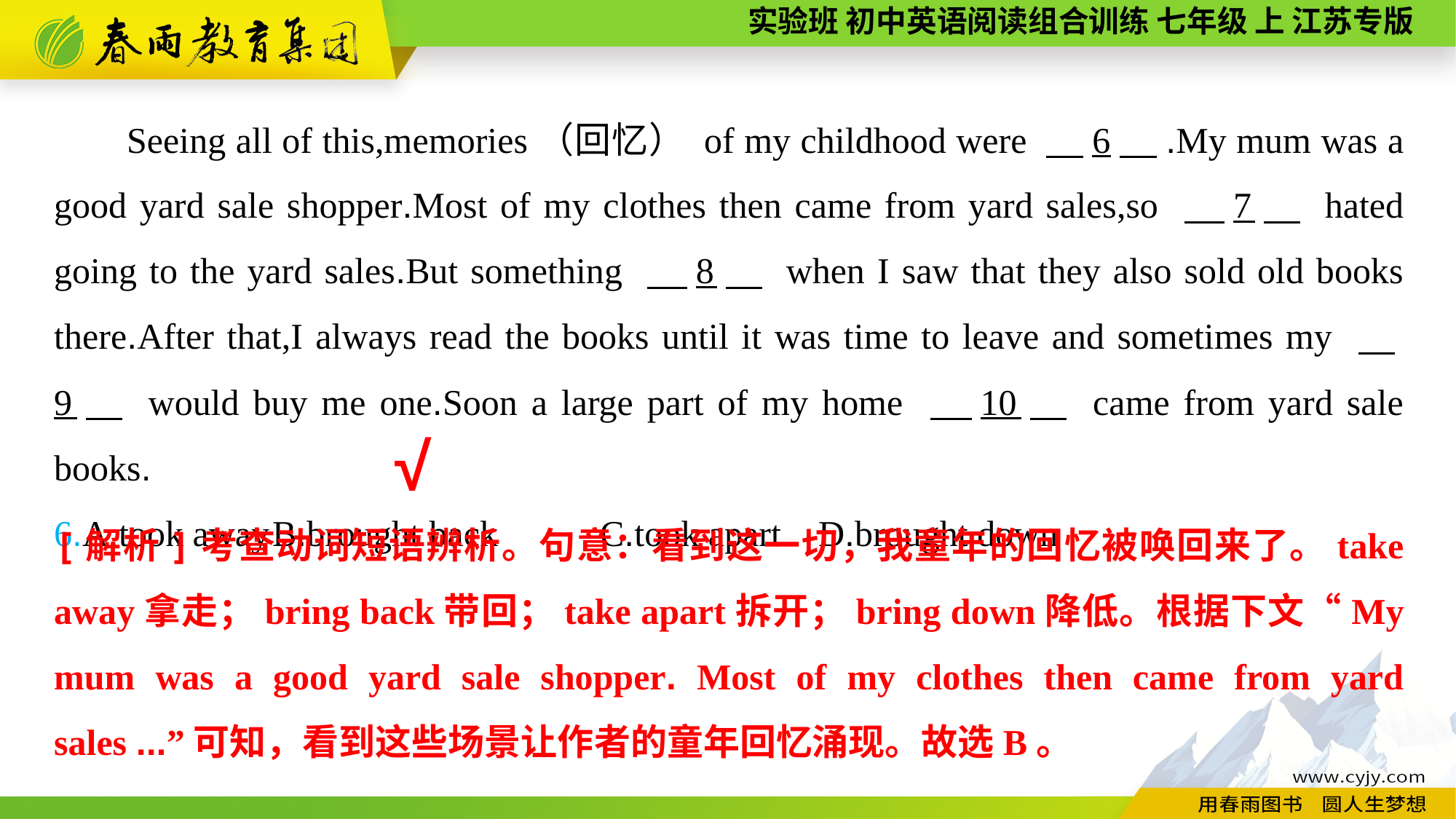

Seeing all of this,memories（回忆） of my childhood were 　6　.My mum was a good yard sale shopper.Most of my clothes then came from yard sales,so 　7　 hated going to the yard sales.But something 　8　 when I saw that they also sold old books there.After that,I always read the books until it was time to leave and sometimes my 　9　 would buy me one.Soon a large part of my home 　10　 came from yard sale books.
6.A.took away	B.brought back	C.took apart	D.brought down
√
[解析]考查动词短语辨析。句意：看到这一切，我童年的回忆被唤回来了。take away拿走；bring back带回；take apart拆开；bring down降低。根据下文“My mum was a good yard sale shopper. Most of my clothes then came from yard sales ...”可知，看到这些场景让作者的童年回忆涌现。故选B。